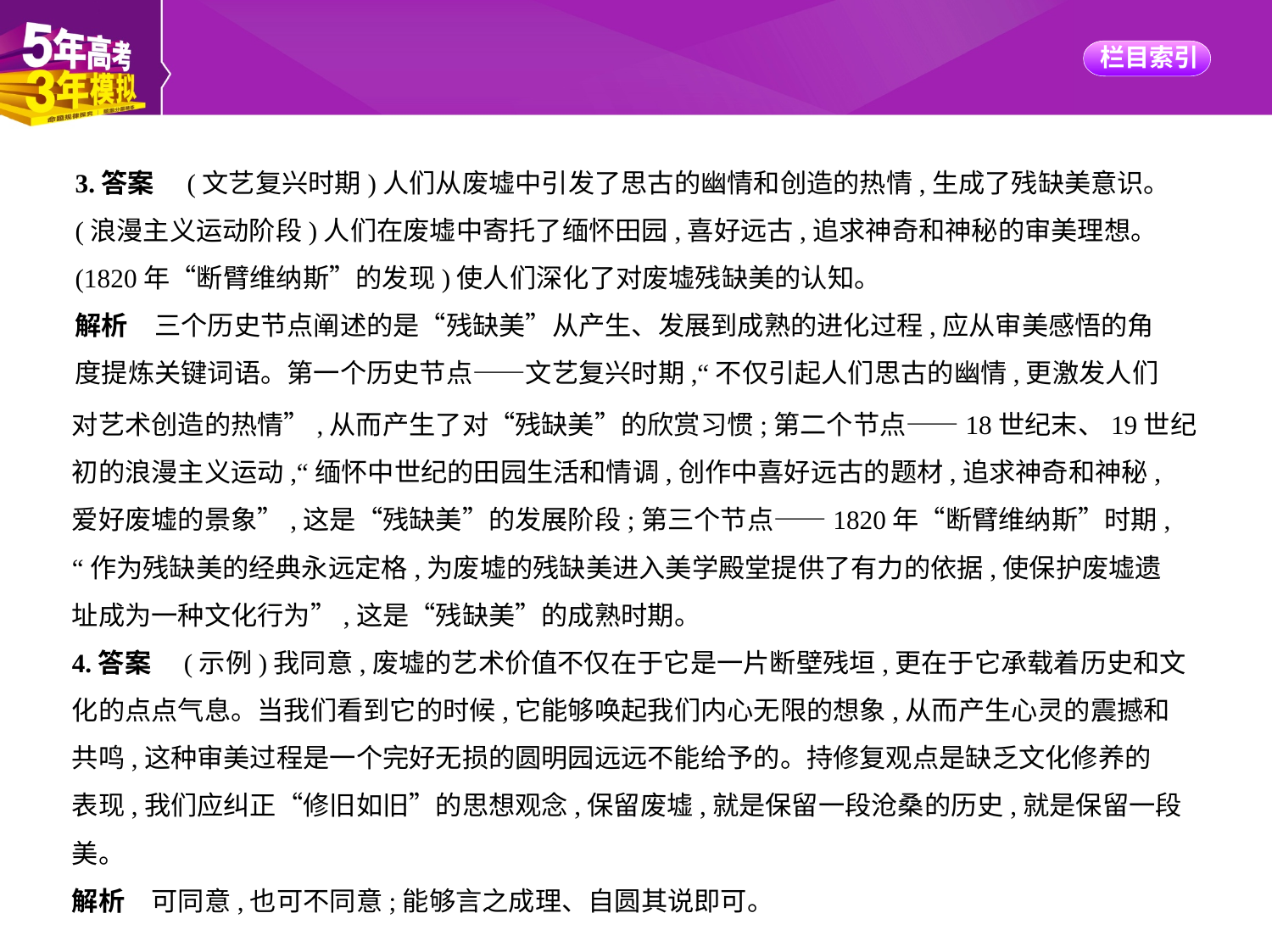

3.答案　(文艺复兴时期)人们从废墟中引发了思古的幽情和创造的热情,生成了残缺美意识。
(浪漫主义运动阶段)人们在废墟中寄托了缅怀田园,喜好远古,追求神奇和神秘的审美理想。
(1820年“断臂维纳斯”的发现)使人们深化了对废墟残缺美的认知。
解析　三个历史节点阐述的是“残缺美”从产生、发展到成熟的进化过程,应从审美感悟的角
度提炼关键词语。第一个历史节点——文艺复兴时期,“不仅引起人们思古的幽情,更激发人们
对艺术创造的热情”,从而产生了对“残缺美”的欣赏习惯;第二个节点——18世纪末、19世纪
初的浪漫主义运动,“缅怀中世纪的田园生活和情调,创作中喜好远古的题材,追求神奇和神秘,
爱好废墟的景象”,这是“残缺美”的发展阶段;第三个节点——1820年“断臂维纳斯”时期,
“作为残缺美的经典永远定格,为废墟的残缺美进入美学殿堂提供了有力的依据,使保护废墟遗
址成为一种文化行为”,这是“残缺美”的成熟时期。
4.答案　(示例)我同意,废墟的艺术价值不仅在于它是一片断壁残垣,更在于它承载着历史和文
化的点点气息。当我们看到它的时候,它能够唤起我们内心无限的想象,从而产生心灵的震撼和
共鸣,这种审美过程是一个完好无损的圆明园远远不能给予的。持修复观点是缺乏文化修养的
表现,我们应纠正“修旧如旧”的思想观念,保留废墟,就是保留一段沧桑的历史,就是保留一段
美。
解析　可同意,也可不同意;能够言之成理、自圆其说即可。